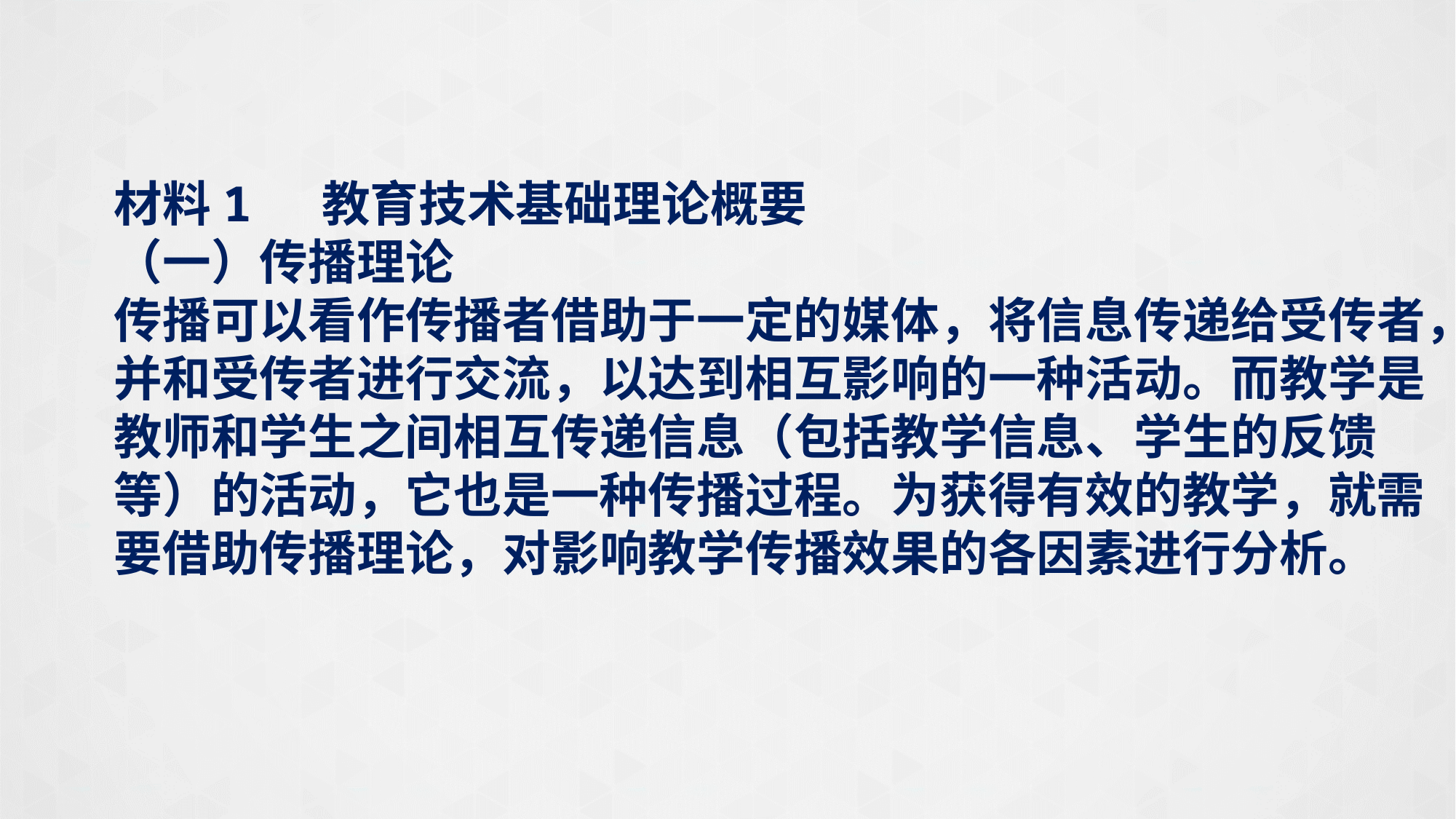

材料1  教育技术基础理论概要
（一）传播理论
传播可以看作传播者借助于一定的媒体，将信息传递给受传者，并和受传者进行交流，以达到相互影响的一种活动。而教学是教师和学生之间相互传递信息（包括教学信息、学生的反馈等）的活动，它也是一种传播过程。为获得有效的教学，就需要借助传播理论，对影响教学传播效果的各因素进行分析。